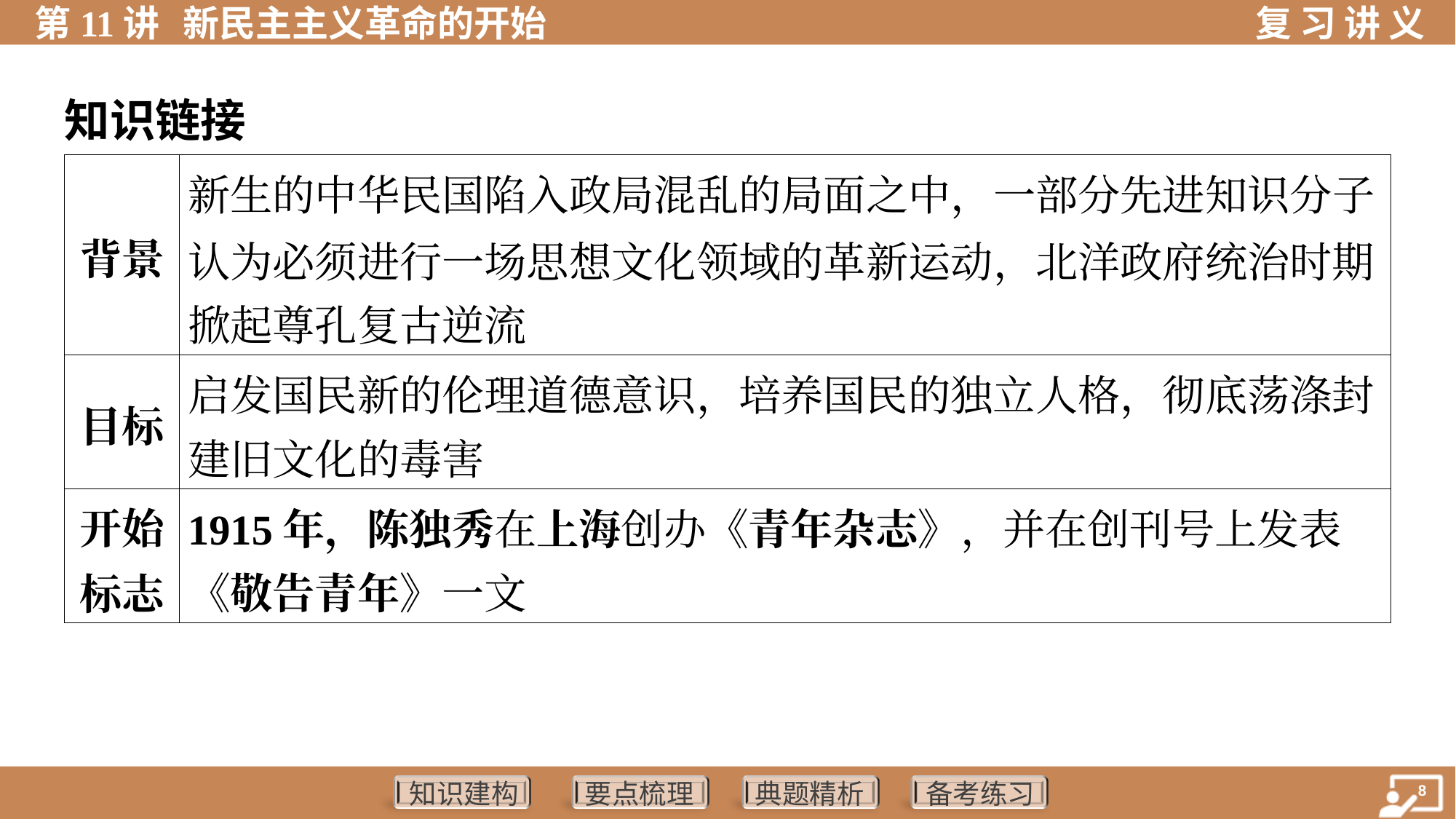

知识链接
| 背景 | 新生的中华民国陷入政局混乱的局面之中，一部分先进知识分子 认为必须进行一场思想文化领域的革新运动，北洋政府统治时期 掀起尊孔复古逆流 |  |
| --- | --- | --- |
| 目标 | 启发国民新的伦理道德意识，培养国民的独立人格，彻底荡涤封 建旧文化的毒害 |  |
| 开始 标志 | 1915年，陈独秀在上海创办《青年杂志》，并在创刊号上发表 《敬告青年》一文 |  |